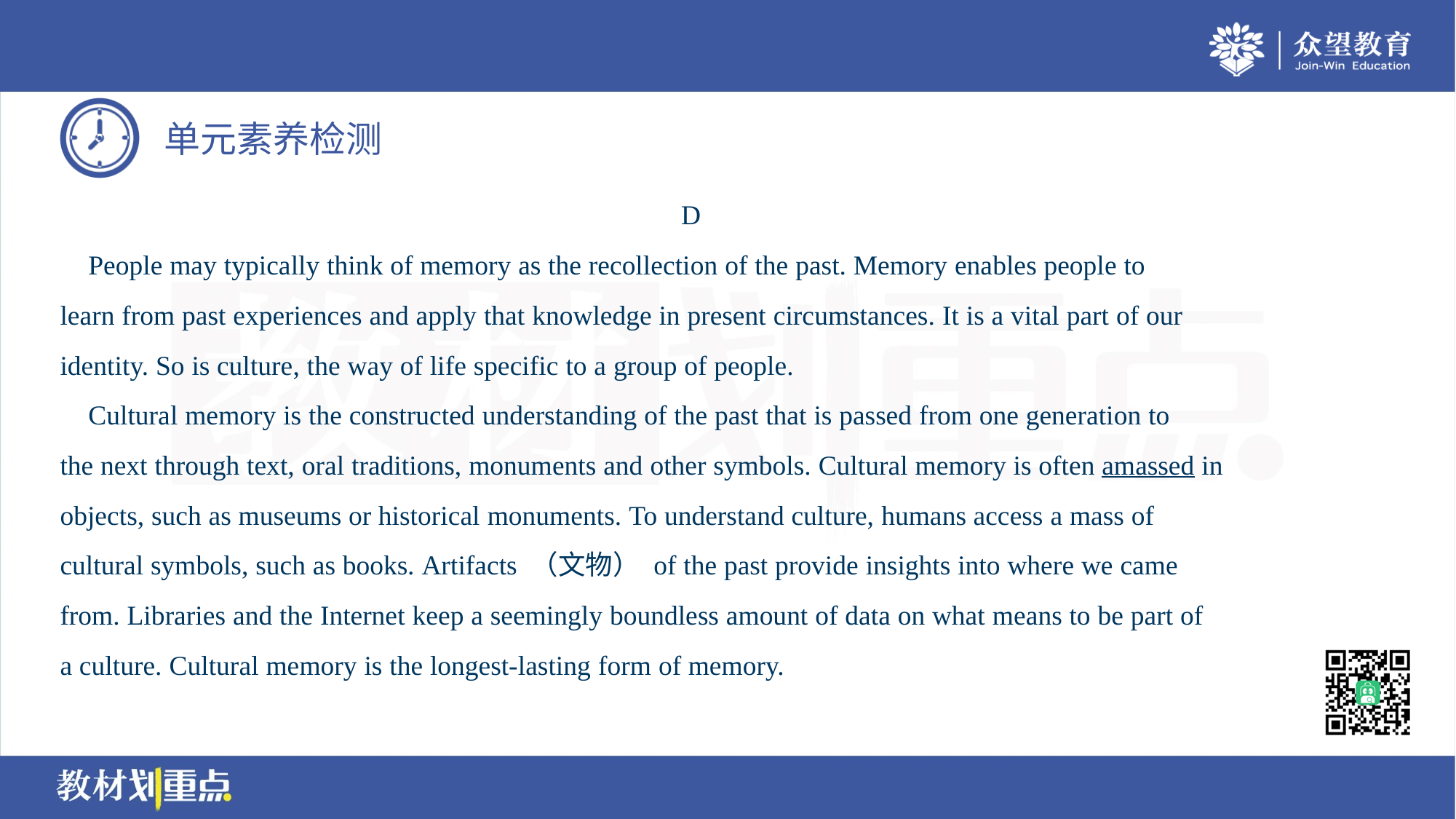

D
    People may typically think of memory as the recollection of the past. Memory enables people to
learn from past experiences and apply that knowledge in present circumstances. It is a vital part of our
identity. So is culture, the way of life specific to a group of people.
    Cultural memory is the constructed understanding of the past that is passed from one generation to
the next through text, oral traditions, monuments and other symbols. Cultural memory is often amassed in
objects, such as museums or historical monuments. To understand culture, humans access a mass of
cultural symbols, such as books. Artifacts （文物） of the past provide insights into where we came
from. Libraries and the Internet keep a seemingly boundless amount of data on what means to be part of
a culture. Cultural memory is the longest-lasting form of memory.